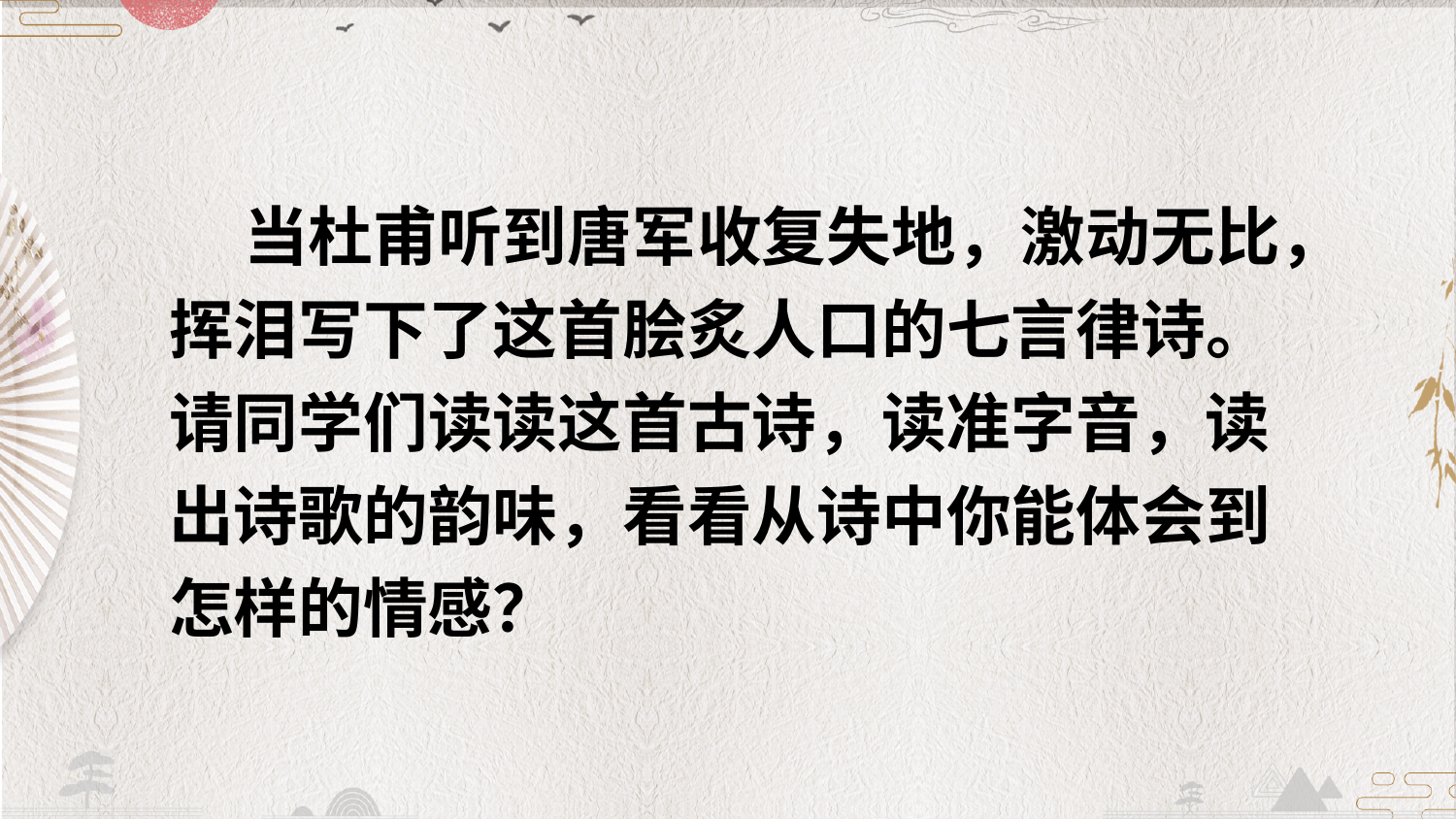

当杜甫听到唐军收复失地，激动无比，挥泪写下了这首脍炙人口的七言律诗。请同学们读读这首古诗，读准字音，读出诗歌的韵味，看看从诗中你能体会到怎样的情感？